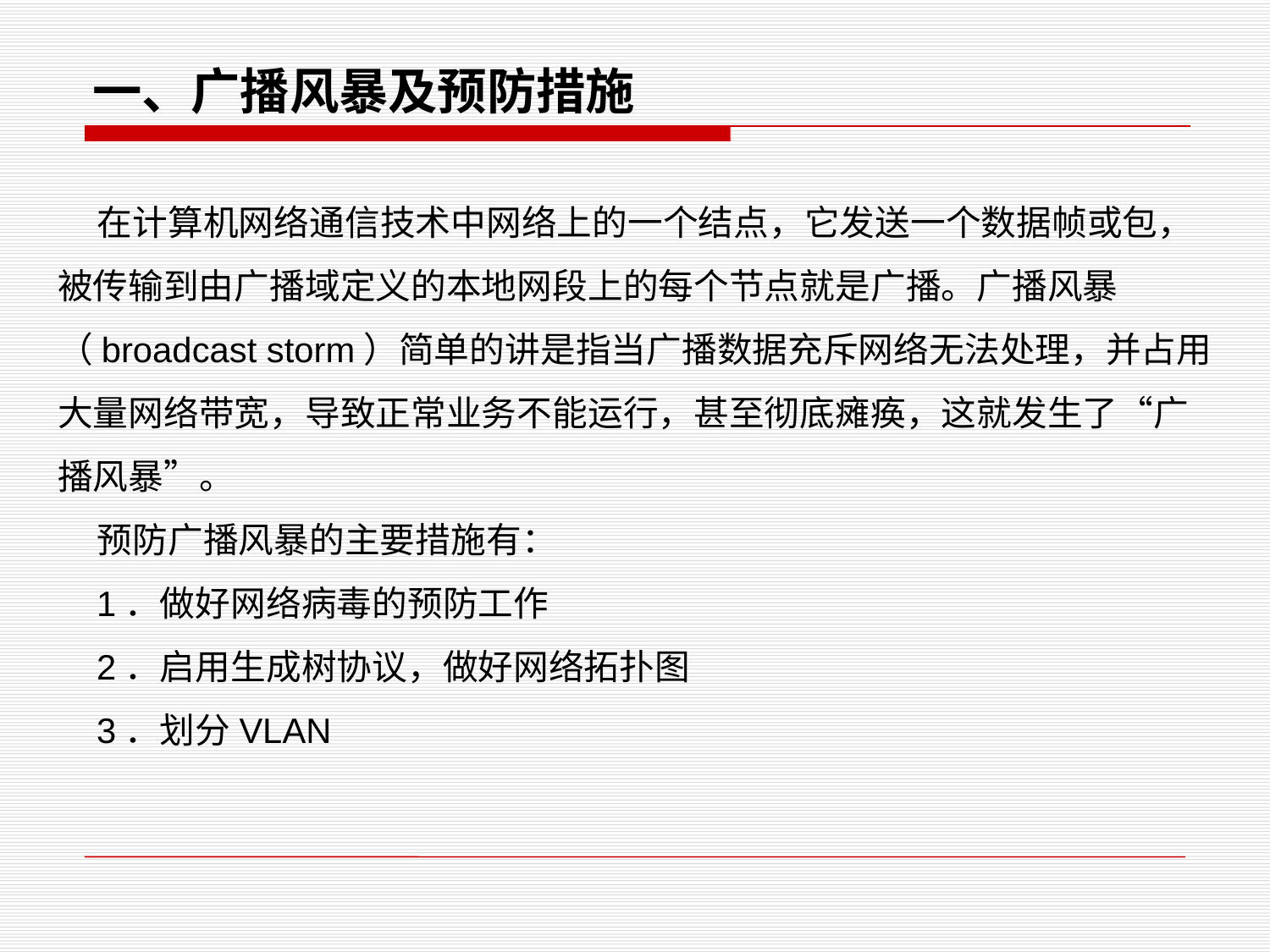

一、广播风暴及预防措施
    在计算机网络通信技术中网络上的一个结点，它发送一个数据帧或包，被传输到由广播域定义的本地网段上的每个节点就是广播。广播风暴（broadcast storm）简单的讲是指当广播数据充斥网络无法处理，并占用大量网络带宽，导致正常业务不能运行，甚至彻底瘫痪，这就发生了“广播风暴”。
    预防广播风暴的主要措施有：
    1．做好网络病毒的预防工作
    2．启用生成树协议，做好网络拓扑图
    3．划分VLAN
79